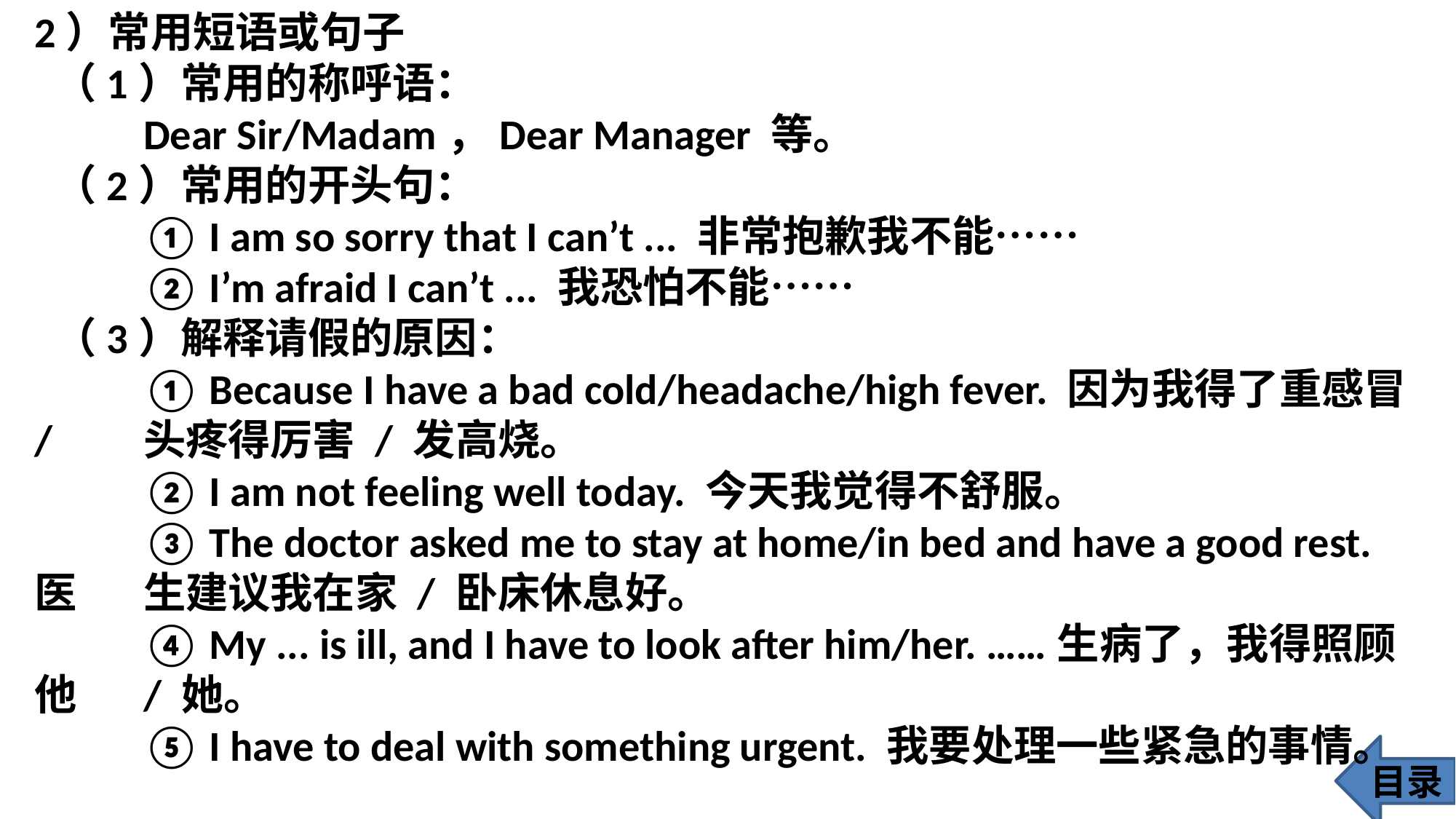

2）常用短语或句子
 （1）常用的称呼语：
           	Dear Sir/Madam，Dear Manager 等。
 （2）常用的开头句：
         	① I am so sorry that I can’t ... 非常抱歉我不能……
         	② I’m afraid I can’t ... 我恐怕不能……
 （3）解释请假的原因：
        	① Because I have a bad cold/headache/high fever. 因为我得了重感冒 / 	头疼得厉害 / 发高烧。
       	② I am not feeling well today. 今天我觉得不舒服。
       	③ The doctor asked me to stay at home/in bed and have a good rest. 医	生建议我在家 / 卧床休息好。
       	④ My ... is ill, and I have to look after him/her. ……生病了，我得照顾他 	/ 她。
       	⑤ I have to deal with something urgent. 我要处理一些紧急的事情。

目录
40